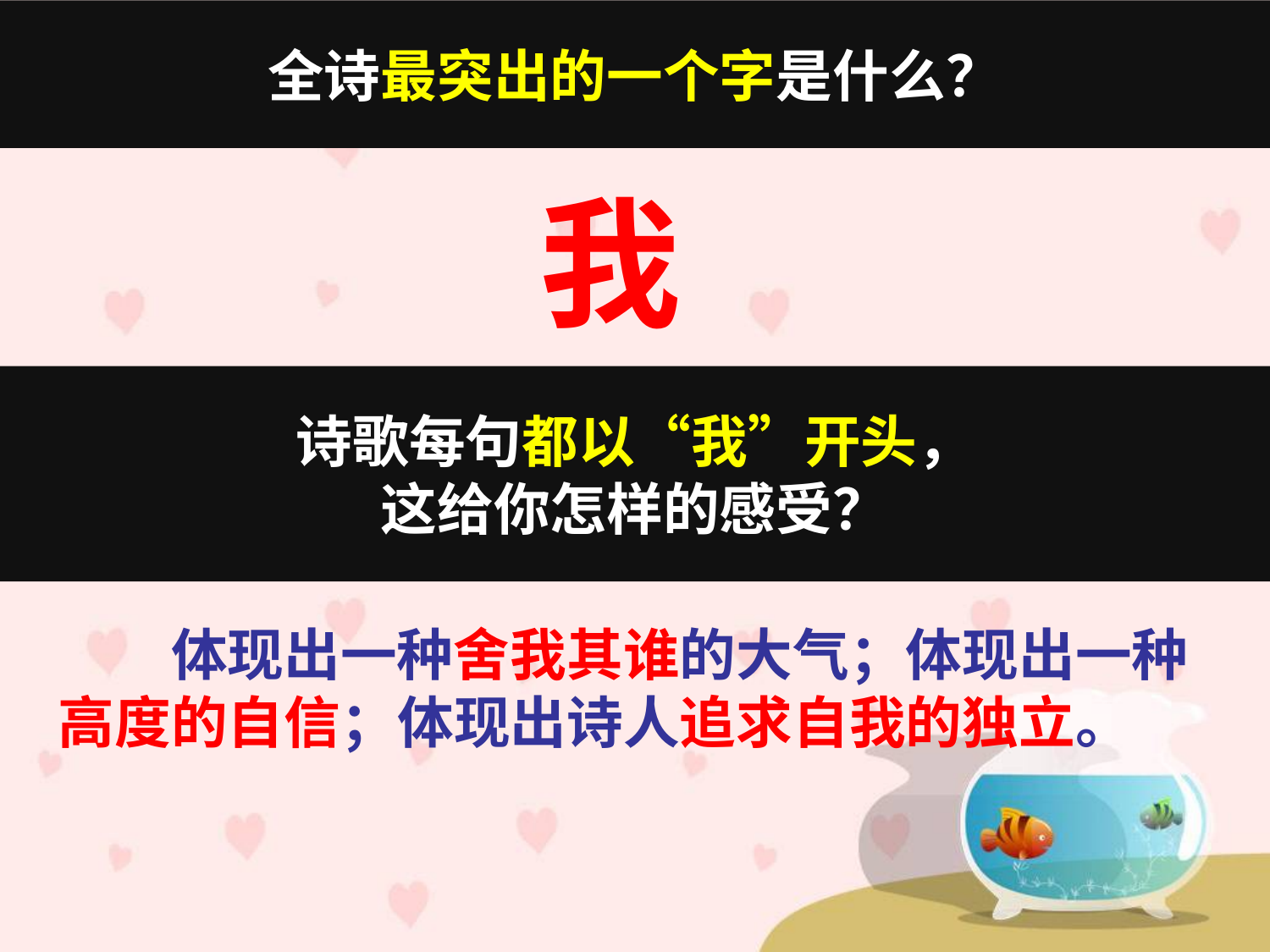

全诗最突出的一个字是什么？

我

诗歌每句都以“我”开头，
这给你怎样的感受？

　　体现出一种舍我其谁的大气；体现出一种
高度的自信；体现出诗人追求自我的独立。